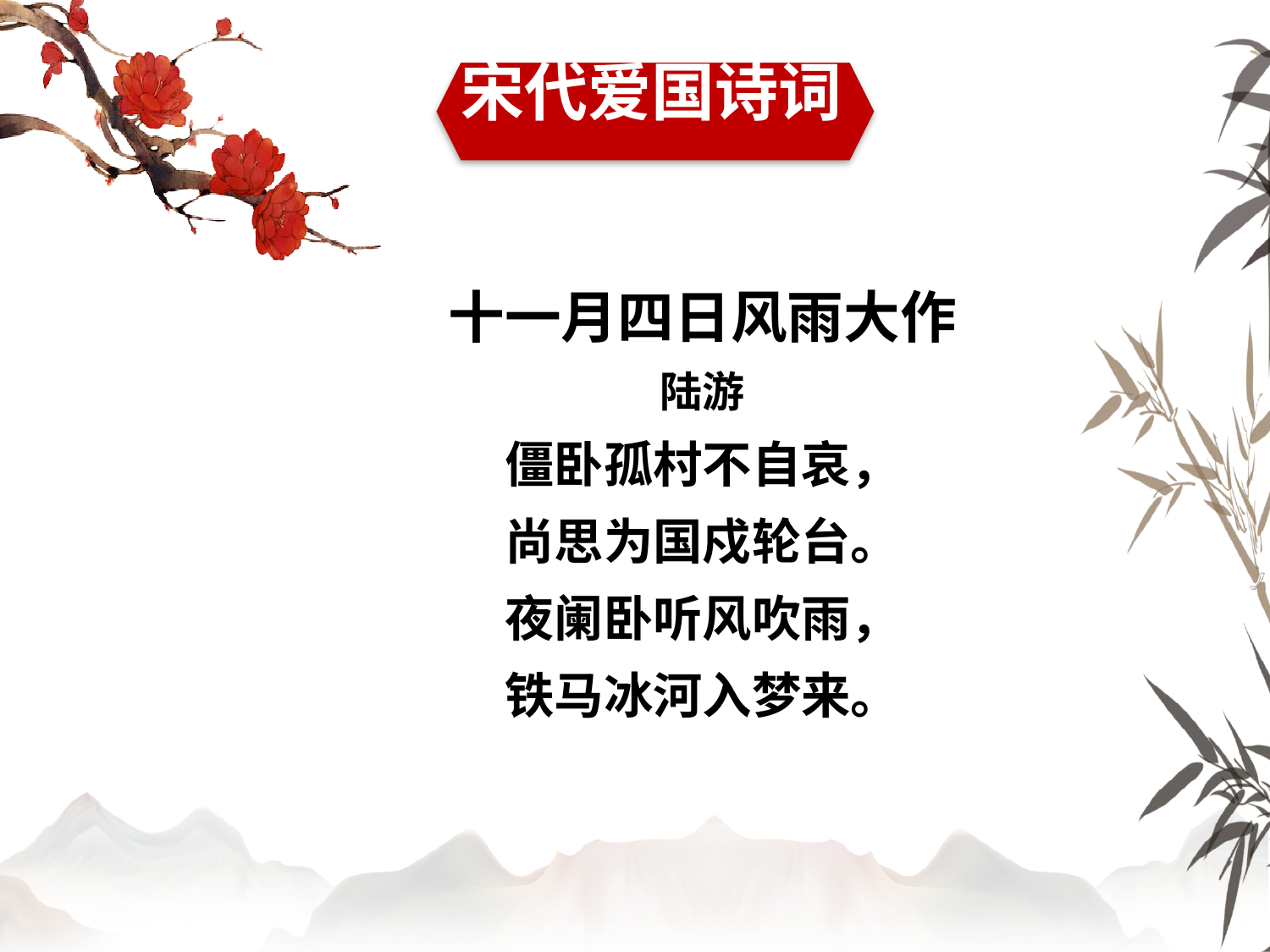

宋代爱国诗词
十一月四日风雨大作
陆游
僵卧孤村不自哀，
尚思为国戍轮台。
夜阑卧听风吹雨，
铁马冰河入梦来。